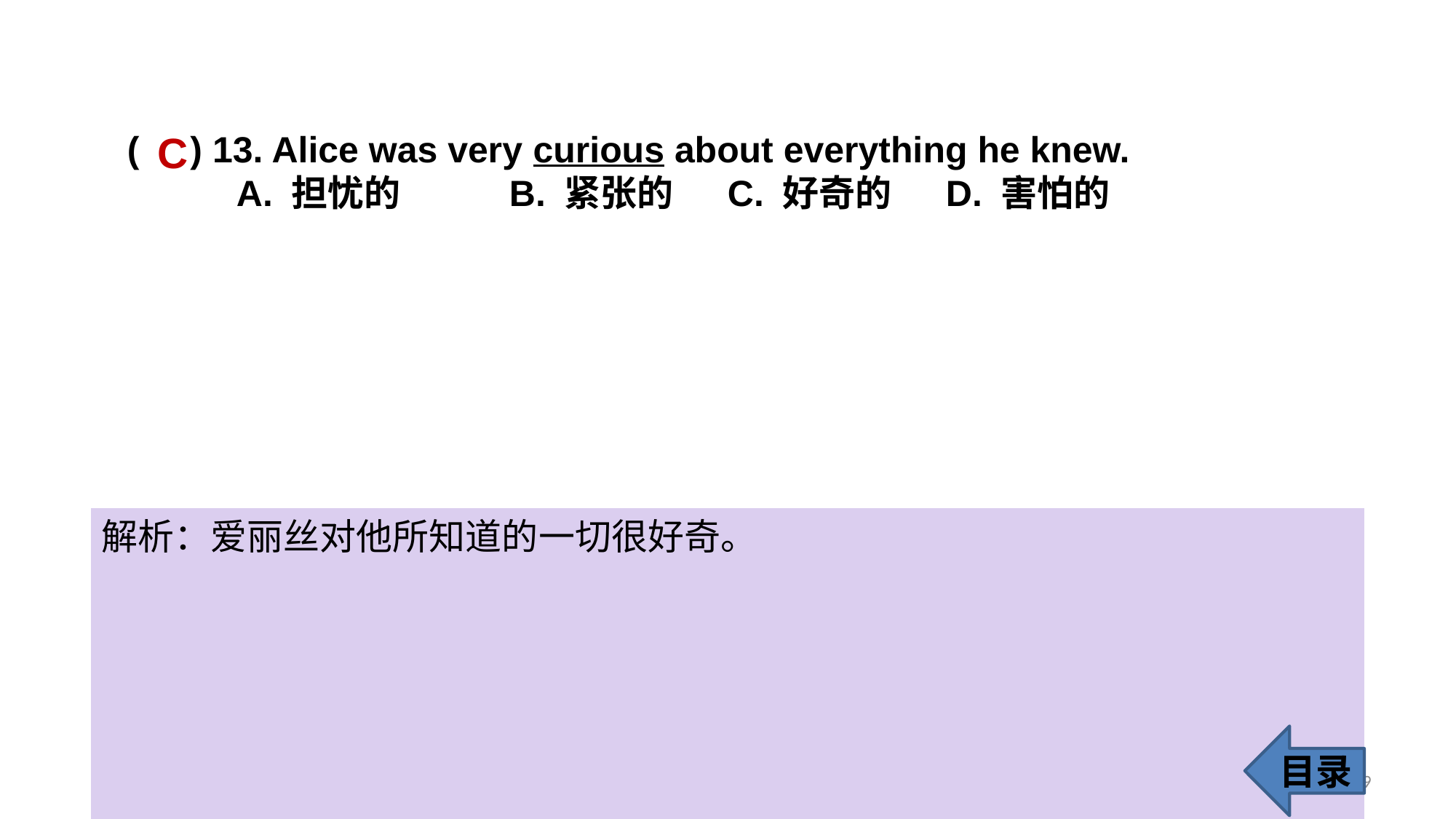

C
(     ) 13. Alice was very curious about everything he knew.
A. 担忧的 	B. 紧张的 	C. 好奇的 	D. 害怕的
解析：爱丽丝对他所知道的一切很好奇。

目录
19